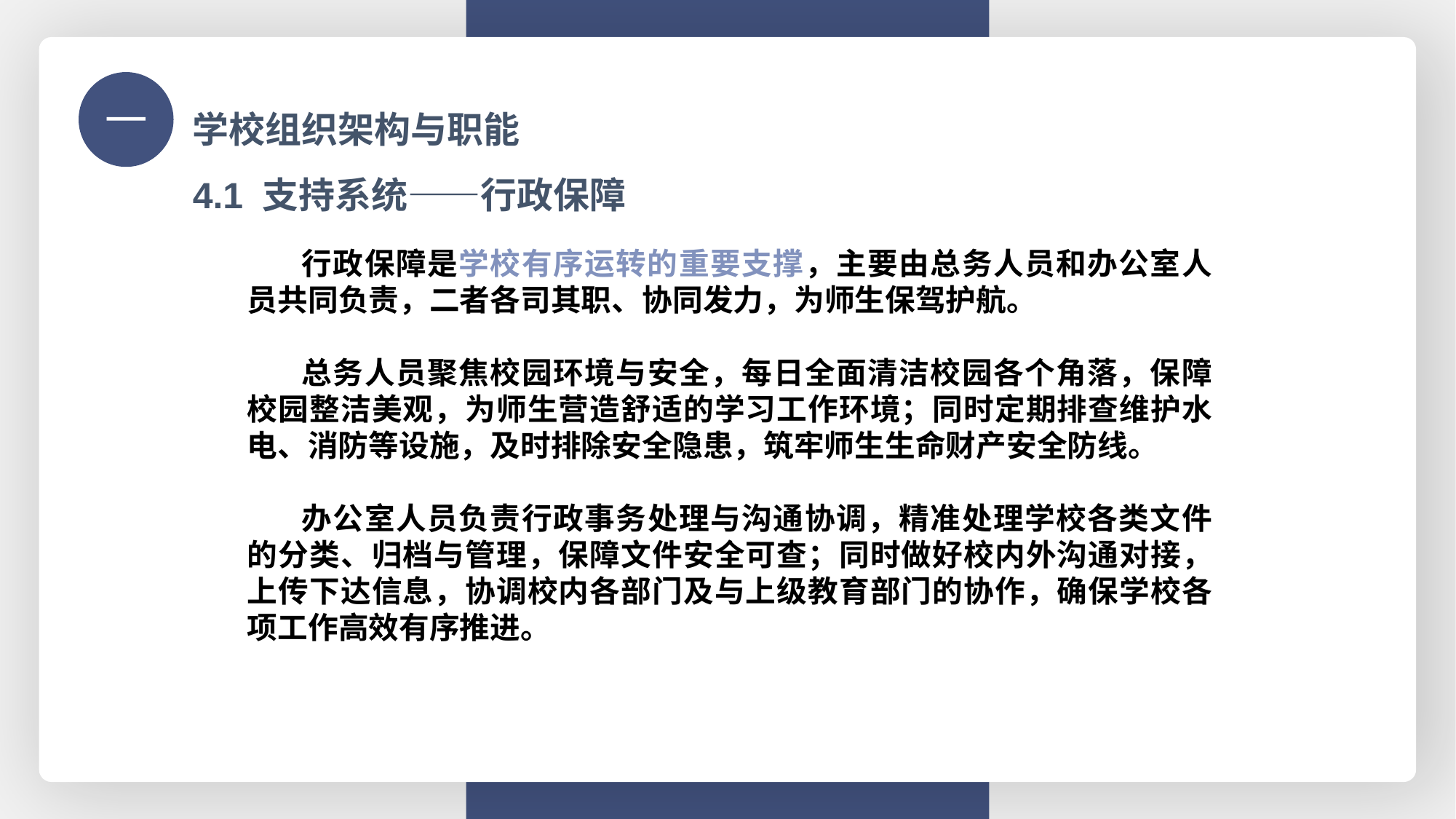

学校组织架构与职能
一
4.1 支持系统——行政保障
行政保障是学校有序运转的重要支撑，主要由总务人员和办公室人员共同负责，二者各司其职、协同发力，为师生保驾护航。

总务人员聚焦校园环境与安全，每日全面清洁校园各个角落，保障校园整洁美观，为师生营造舒适的学习工作环境；同时定期排查维护水电、消防等设施，及时排除安全隐患，筑牢师生生命财产安全防线。

办公室人员负责行政事务处理与沟通协调，精准处理学校各类文件的分类、归档与管理，保障文件安全可查；同时做好校内外沟通对接，上传下达信息，协调校内各部门及与上级教育部门的协作，确保学校各项工作高效有序推进。